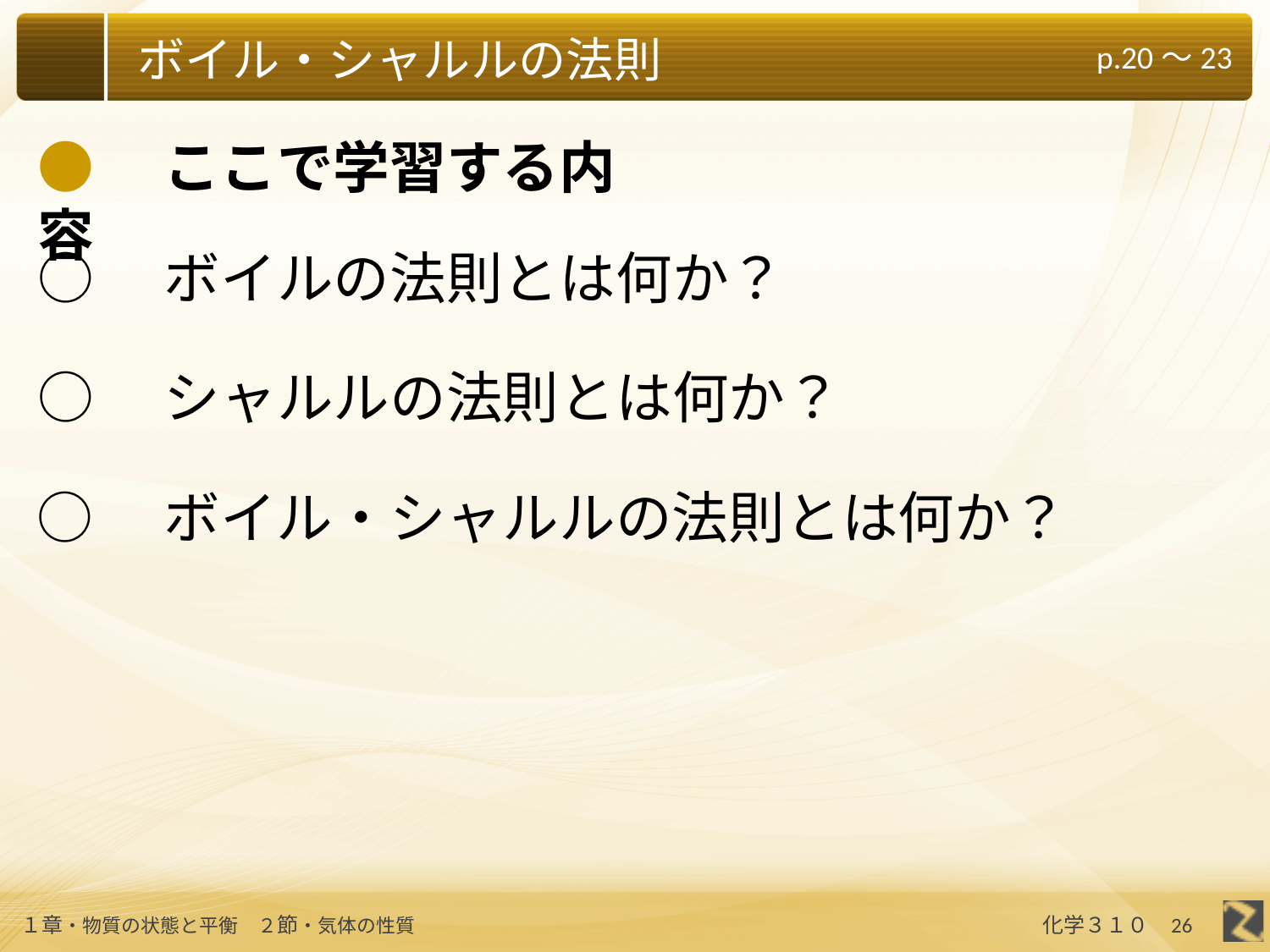

●　ここで学習する内容
○　ボイルの法則とは何か？
○　シャルルの法則とは何か？
○　ボイル・シャルルの法則とは何か？
26